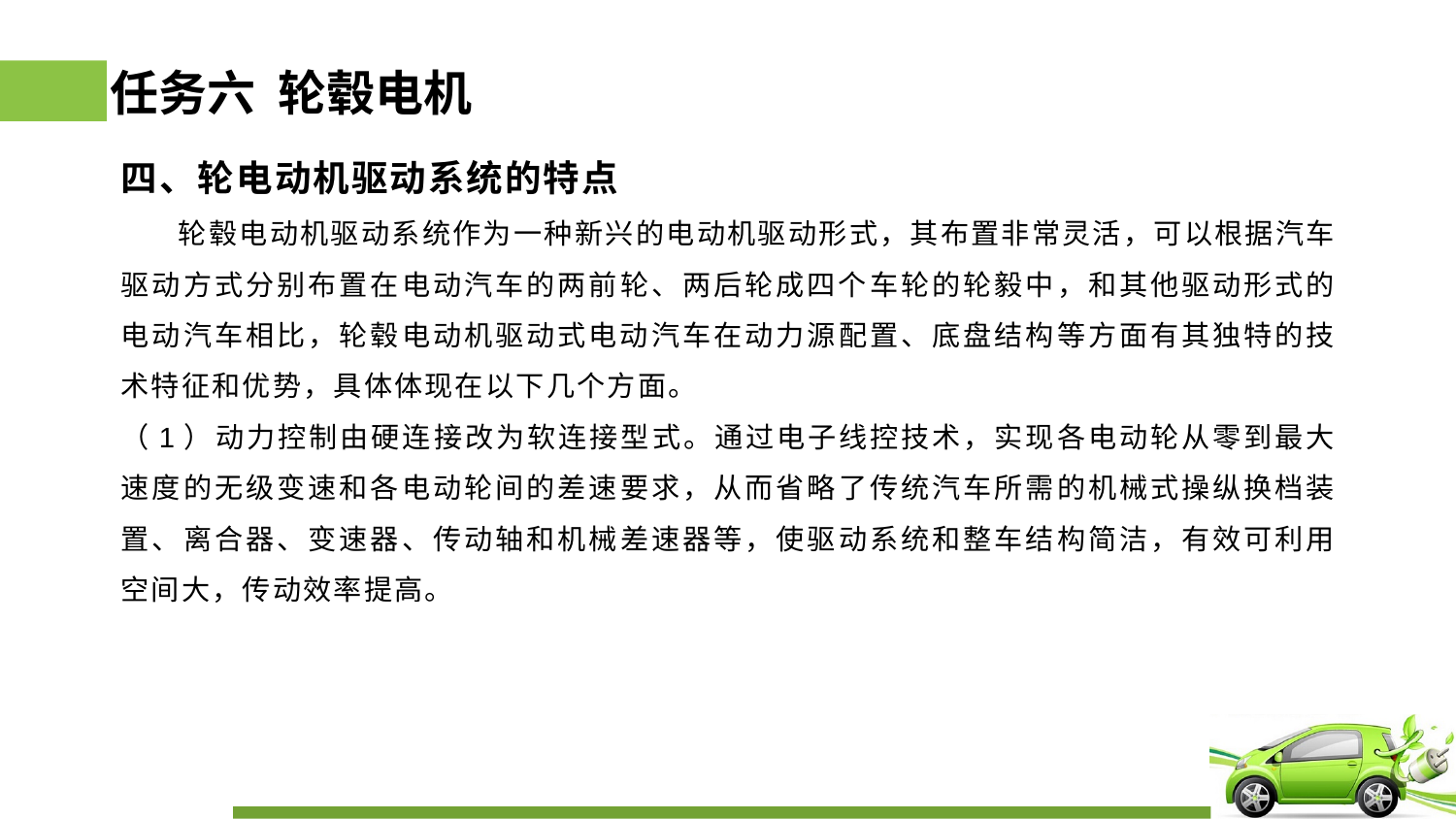

# 任务六  轮毂电机
四、轮电动机驱动系统的特点
      轮毂电动机驱动系统作为一种新兴的电动机驱动形式，其布置非常灵活，可以根据汽车驱动方式分别布置在电动汽车的两前轮、两后轮成四个车轮的轮毅中，和其他驱动形式的电动汽车相比，轮毂电动机驱动式电动汽车在动力源配置、底盘结构等方面有其独特的技术特征和优势，具体体现在以下几个方面。
（1）动力控制由硬连接改为软连接型式。通过电子线控技术，实现各电动轮从零到最大速度的无级变速和各电动轮间的差速要求，从而省略了传统汽车所需的机械式操纵换档装置、离合器、变速器、传动轴和机械差速器等，使驱动系统和整车结构简洁，有效可利用空间大，传动效率提高。